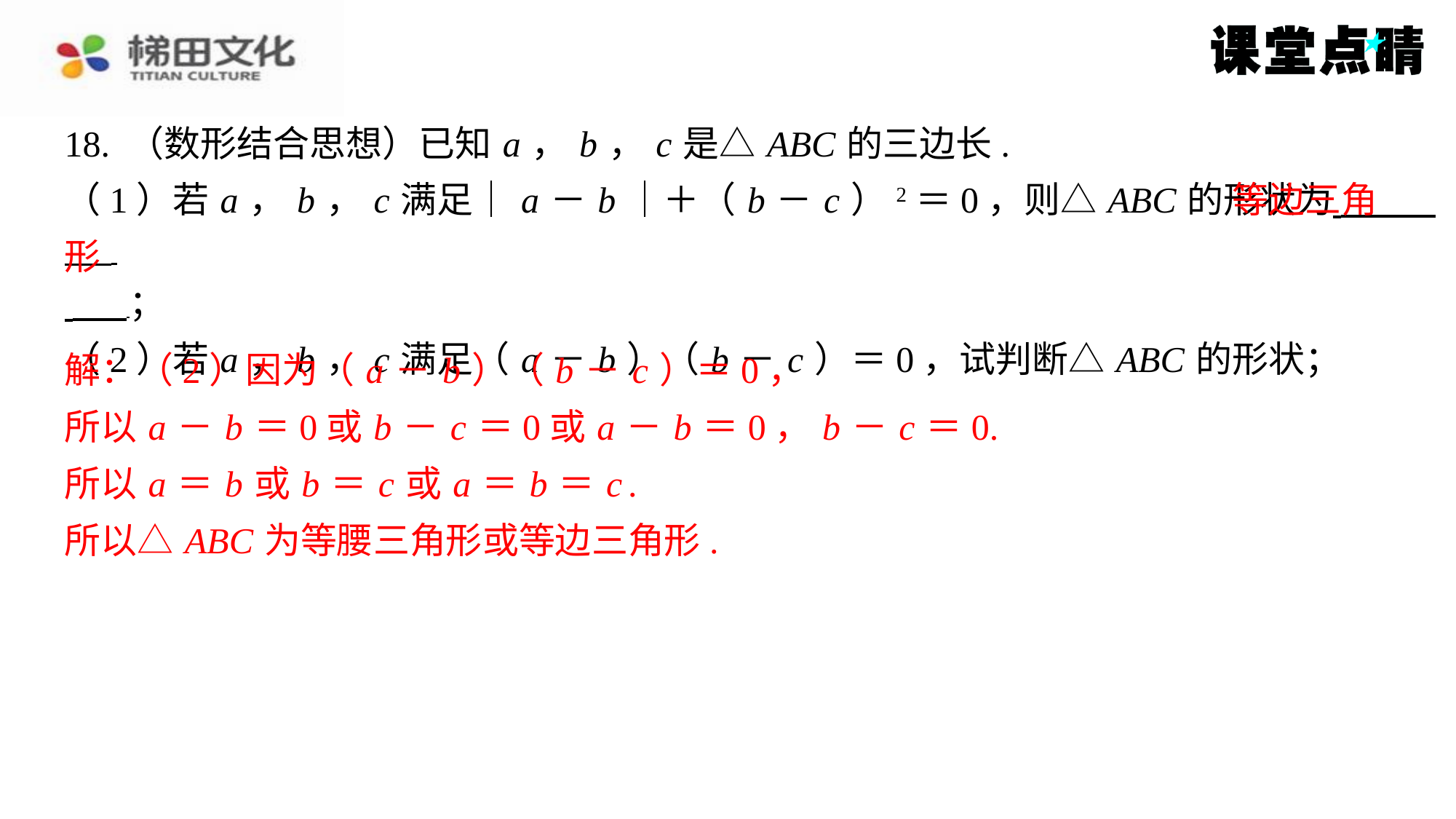

18. （数形结合思想）已知 a ， b ， c 是△ ABC 的三边长.
（1）若 a ， b ， c 满足｜ a － b ｜＋（ b － c ）2＝0，则△ ABC 的形状为                        ⁠
          ⁠；
（2）若 a ， b ， c 满足（ a － b ）（ b － c ）＝0，试判断△ ABC 的形状；
解：（2）因为（ a － b ）（ b － c ）＝0，
所以 a － b ＝0或 b － c ＝0或 a － b ＝0， b － c ＝0.
所以 a ＝ b 或 b ＝ c 或 a ＝ b ＝ c .
所以△ ABC 为等腰三角形或等边三角形.
等边三角
形
解：（2）因为（ a － b ）（ b － c ）＝0，
所以 a － b ＝0或 b － c ＝0或 a － b ＝0， b － c ＝0.
所以 a ＝ b 或 b ＝ c 或 a ＝ b ＝ c .
所以△ ABC 为等腰三角形或等边三角形.